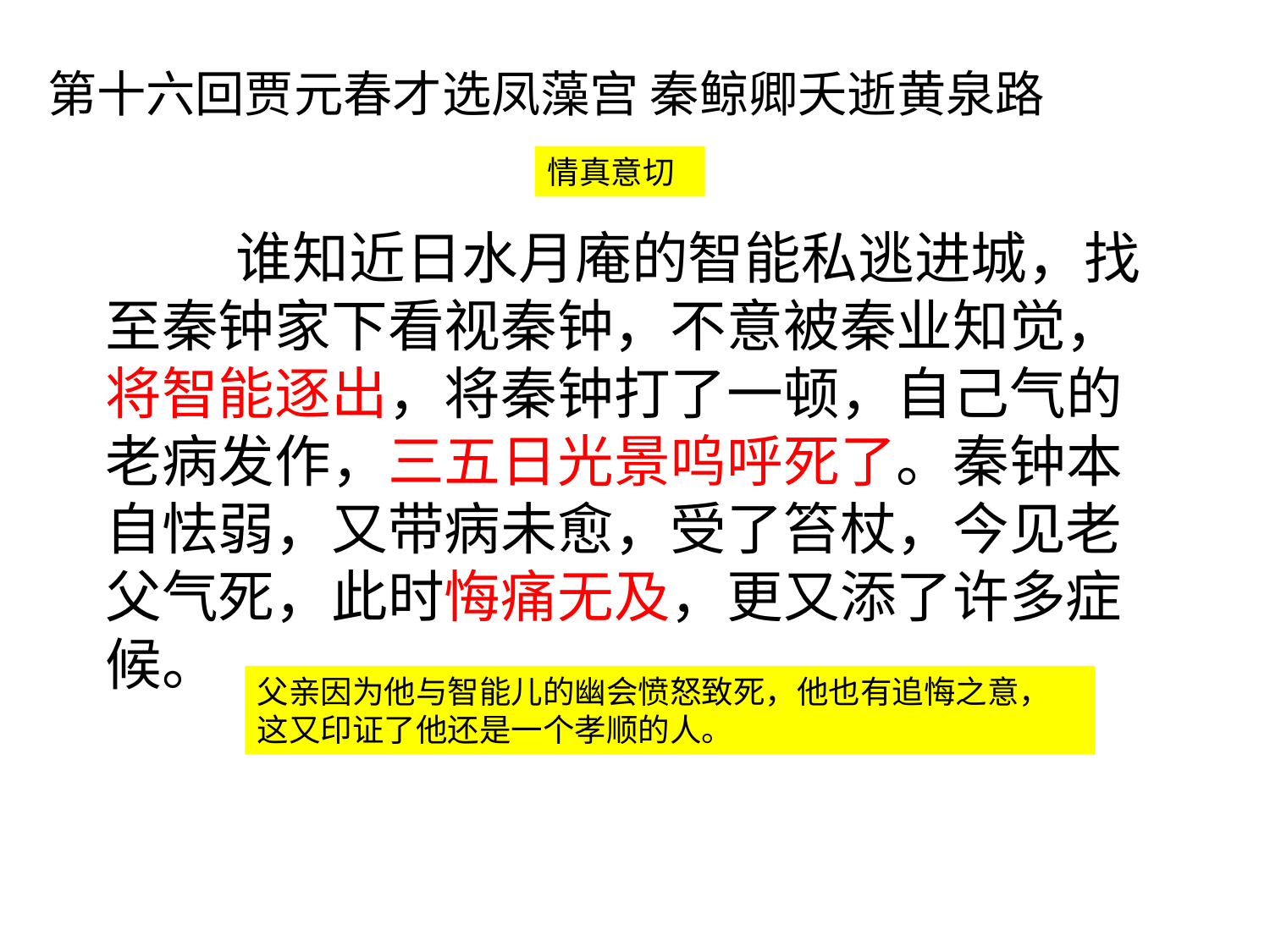

第十六回贾元春才选凤藻宫 秦鲸卿夭逝黄泉路
情真意切
             谁知近日水月庵的智能私逃进城，找至秦钟家下看视秦钟，不意被秦业知觉，将智能逐出，将秦钟打了一顿，自己气的老病发作，三五日光景呜呼死了。秦钟本自怯弱，又带病未愈，受了笞杖，今见老父气死，此时悔痛无及，更又添了许多症候。
父亲因为他与智能儿的幽会愤怒致死，他也有追悔之意，这又印证了他还是一个孝顺的人。